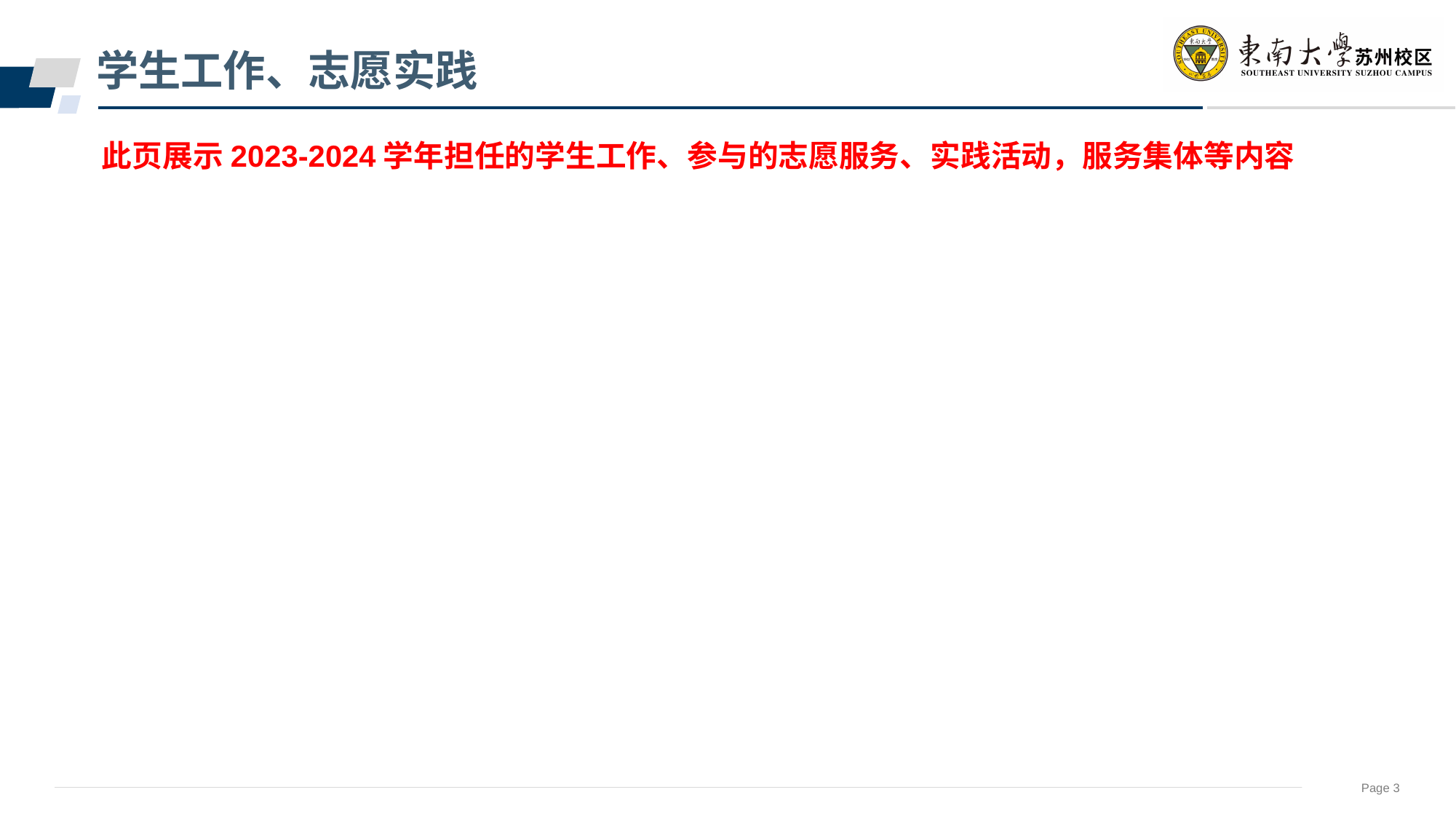

学生工作、志愿实践
此页展示2023-2024学年担任的学生工作、参与的志愿服务、实践活动，服务集体等内容